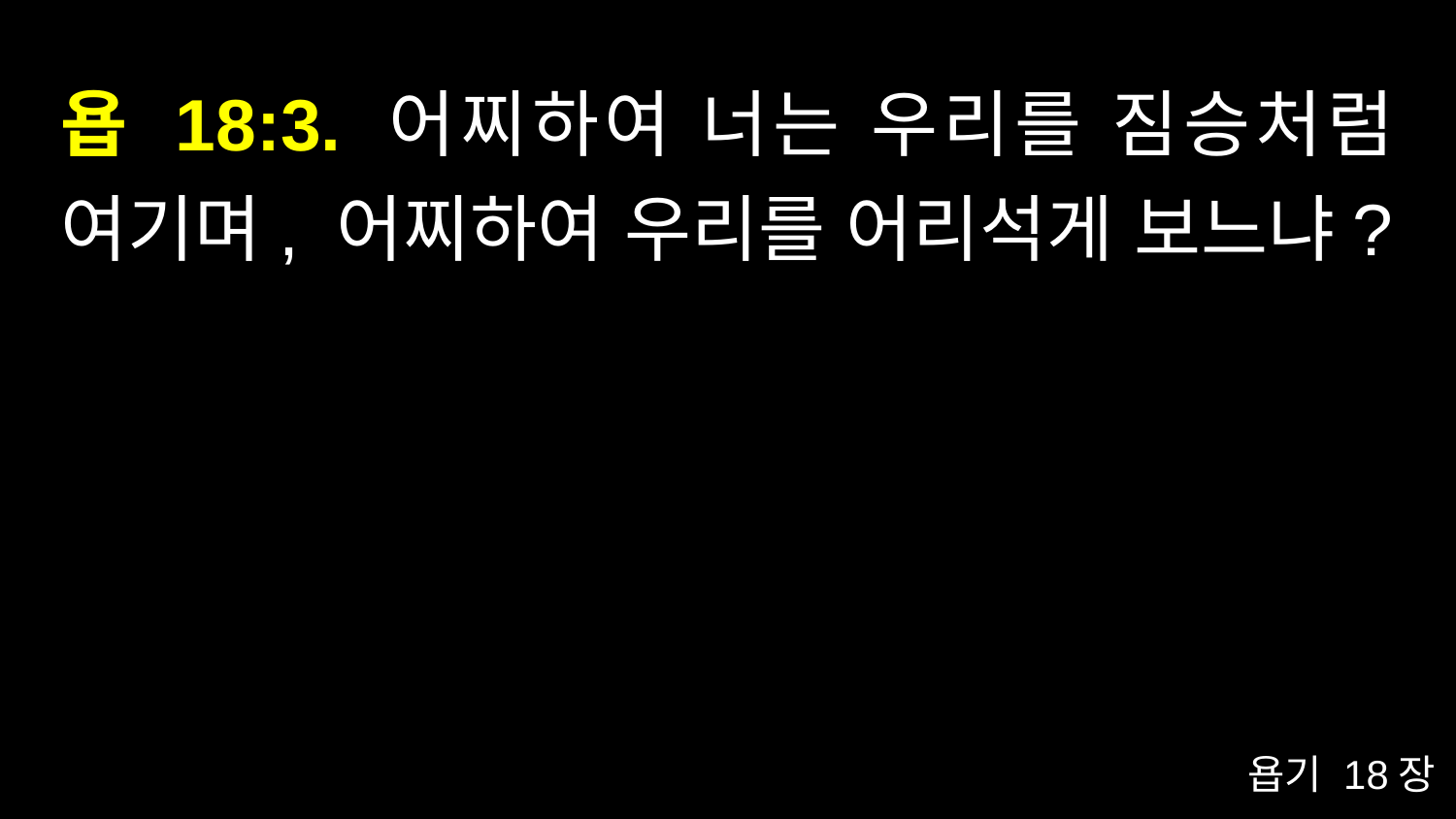

# 욥 18:3. 어찌하여 너는 우리를 짐승처럼 여기며, 어찌하여 우리를 어리석게 보느냐?
욥기 18장